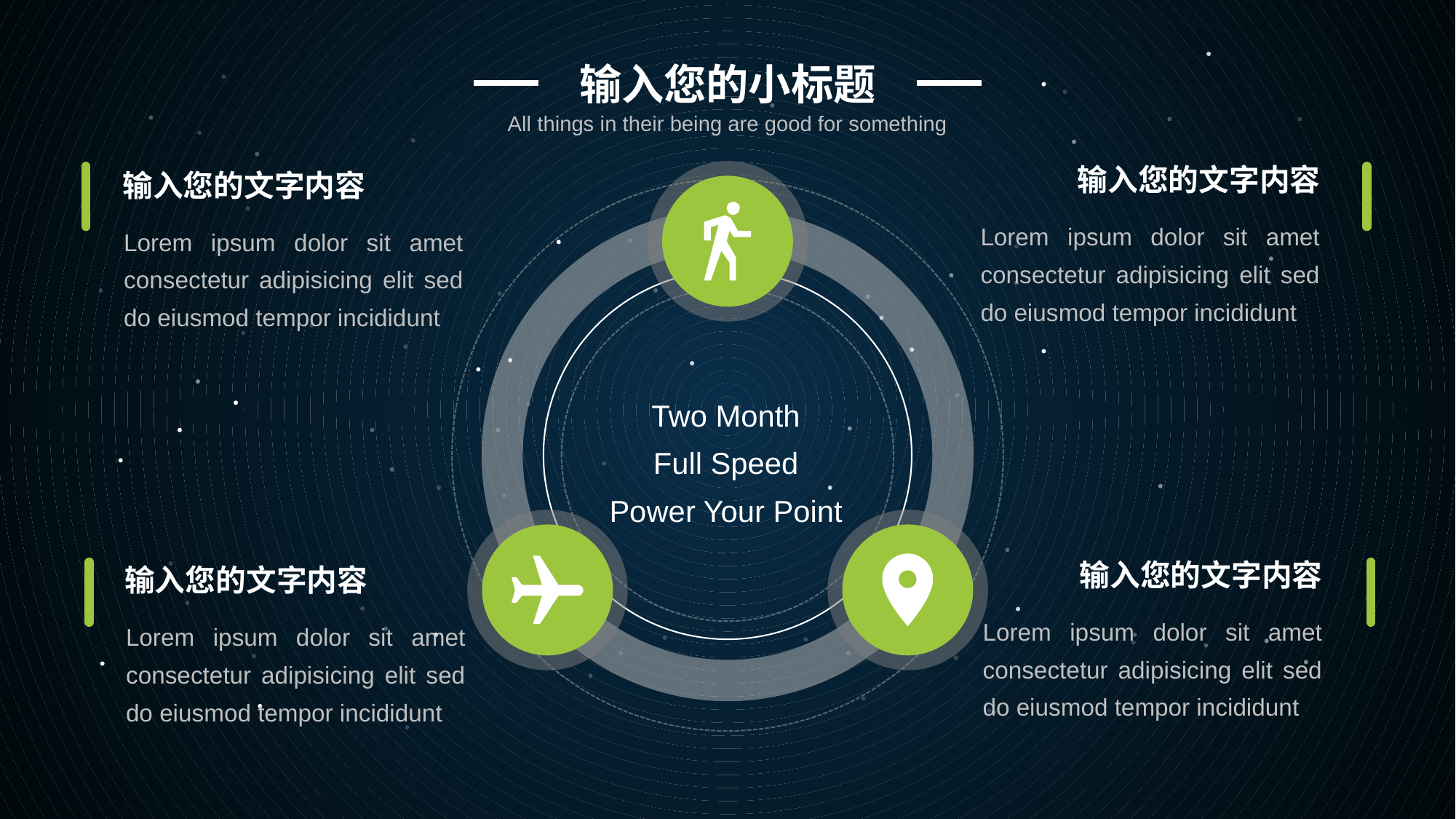

输入您的小标题
All things in their being are good for something
输入您的文字内容
Lorem ipsum dolor sit amet consectetur adipisicing elit sed do eiusmod tempor incididunt
输入您的文字内容
Lorem ipsum dolor sit amet consectetur adipisicing elit sed do eiusmod tempor incididunt

Two Month
Full Speed
Power Your Point

输入您的文字内容
Lorem ipsum dolor sit amet consectetur adipisicing elit sed do eiusmod tempor incididunt
输入您的文字内容
Lorem ipsum dolor sit amet consectetur adipisicing elit sed do eiusmod tempor incididunt